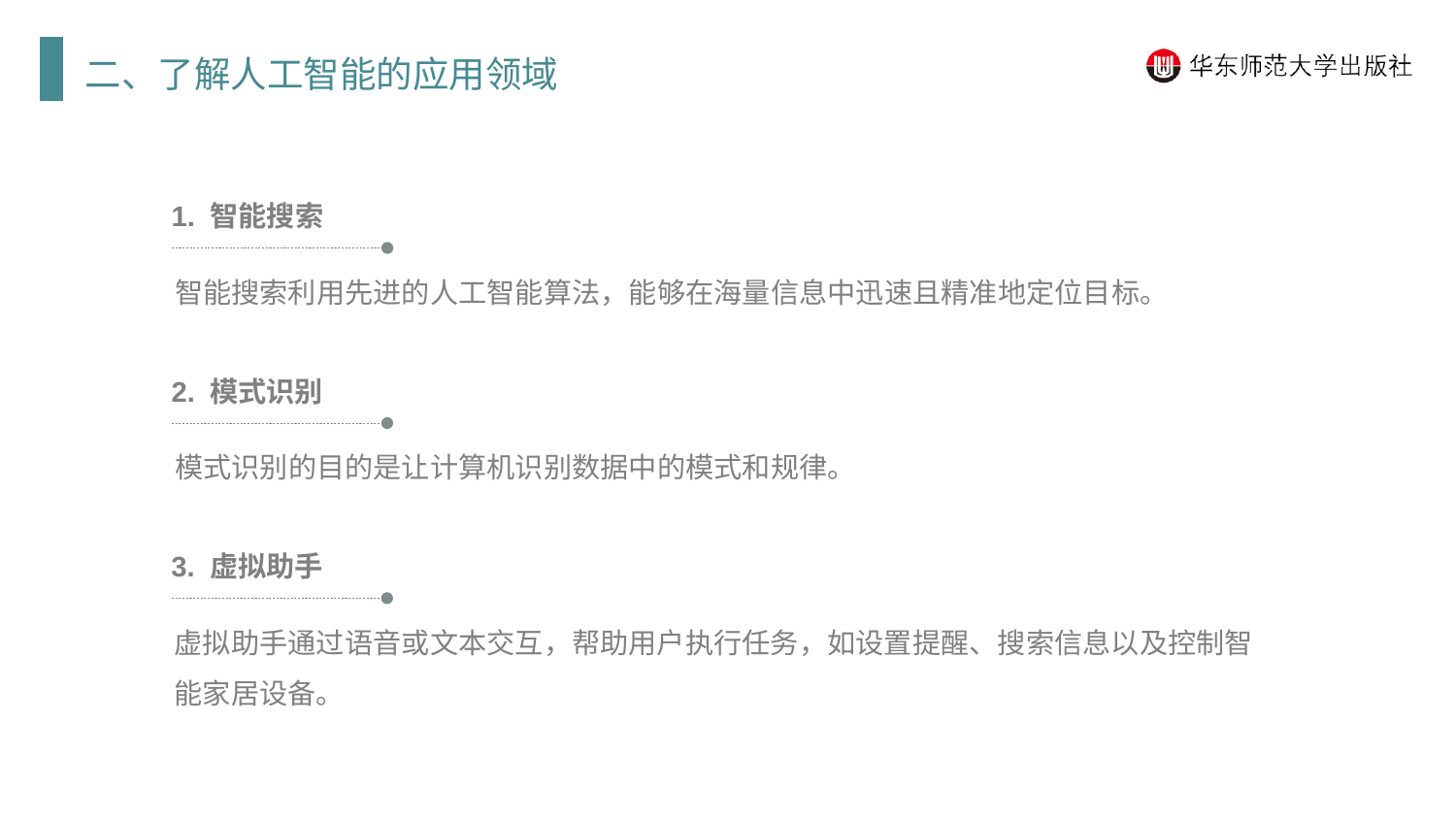

二、了解人工智能的应用领域
1. 智能搜索
智能搜索利用先进的人工智能算法，能够在海量信息中迅速且精准地定位目标。
2. 模式识别
模式识别的目的是让计算机识别数据中的模式和规律。
3. 虚拟助手
虚拟助手通过语音或文本交互，帮助用户执行任务，如设置提醒、搜索信息以及控制智
能家居设备。